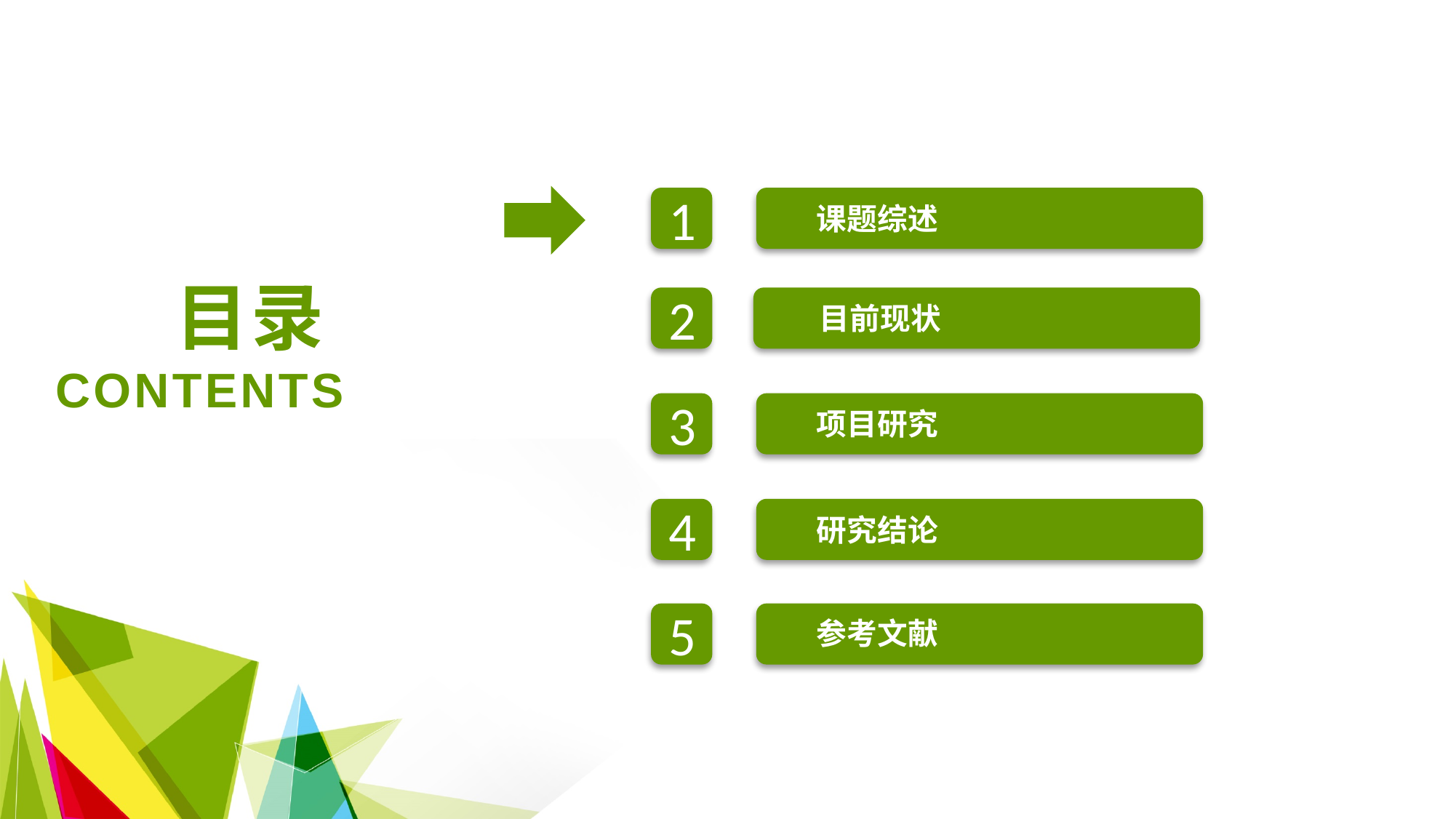

1

课题综述
目录
CONTENTS
2

目前现状
3

项目研究
4

研究结论
5

参考文献